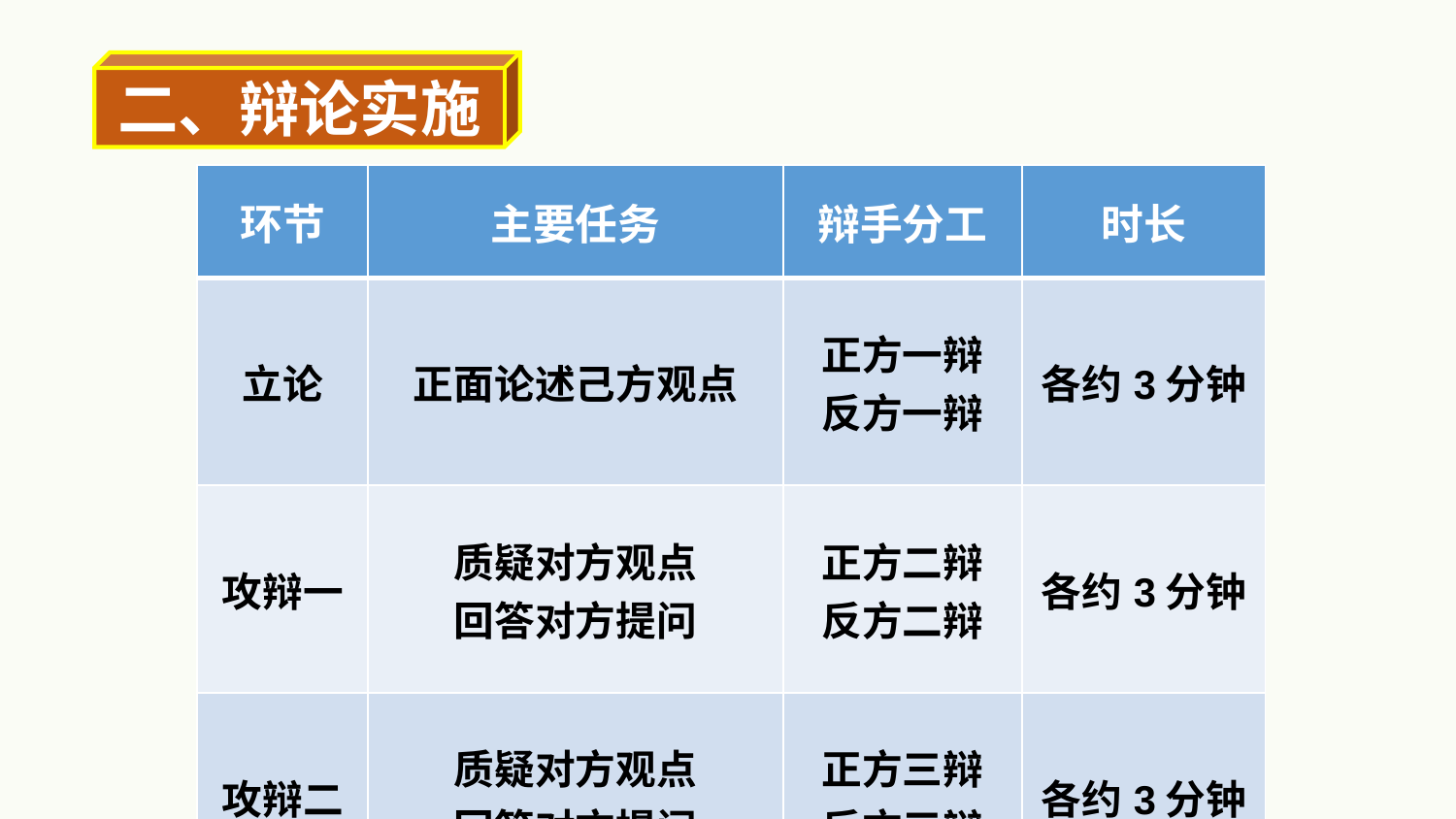

二、辩论实施
| 环节 | 主要任务 | 辩手分工 | 时长 |
| --- | --- | --- | --- |
| 立论 | 正面论述己方观点 | 正方一辩 反方一辩 | 各约3分钟 |
| 攻辩一 | 质疑对方观点 回答对方提问 | 正方二辩 反方二辩 | 各约3分钟 |
| 攻辩二 | 质疑对方观点 回答对方提问 | 正方三辩 反方三辩 | 各约3分钟 |
| 自由 辩论 | 轮流发言，强化己方观点，反驳对方观点 | 正方反方 | 各约4分钟 |
| 总结 陈词 | 对辩论进行总结 | 正方四辩 反方四辩 | 各约4分钟 |